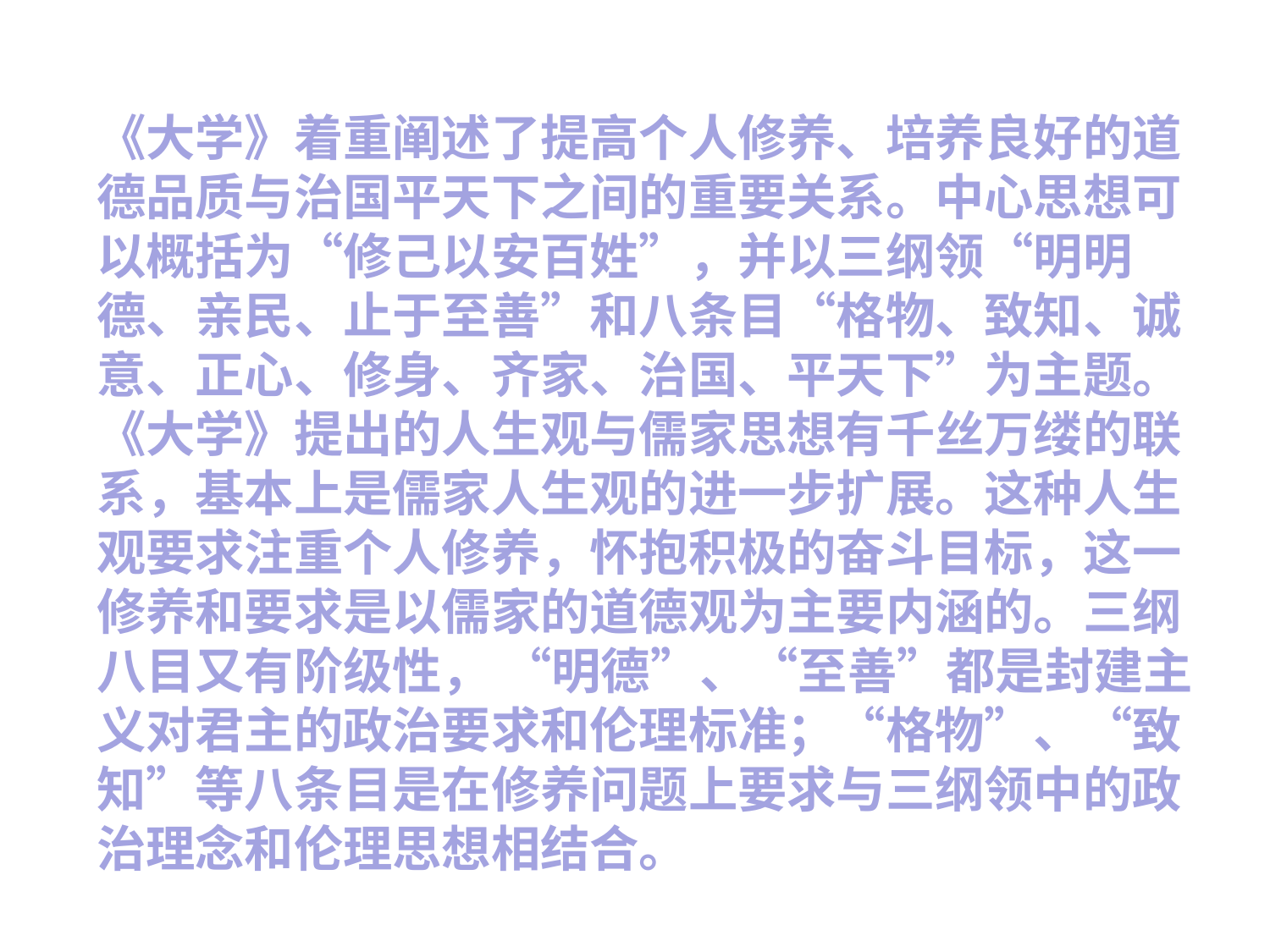

《大学》着重阐述了提高个人修养、培养良好的道德品质与治国平天下之间的重要关系。中心思想可以概括为“修己以安百姓”，并以三纲领“明明德、亲民、止于至善”和八条目“格物、致知、诚意、正心、修身、齐家、治国、平天下”为主题。《大学》提出的人生观与儒家思想有千丝万缕的联系，基本上是儒家人生观的进一步扩展。这种人生观要求注重个人修养，怀抱积极的奋斗目标，这一修养和要求是以儒家的道德观为主要内涵的。三纲八目又有阶级性， “明德”、“至善”都是封建主义对君主的政治要求和伦理标准；“格物”、“致知”等八条目是在修养问题上要求与三纲领中的政治理念和伦理思想相结合。